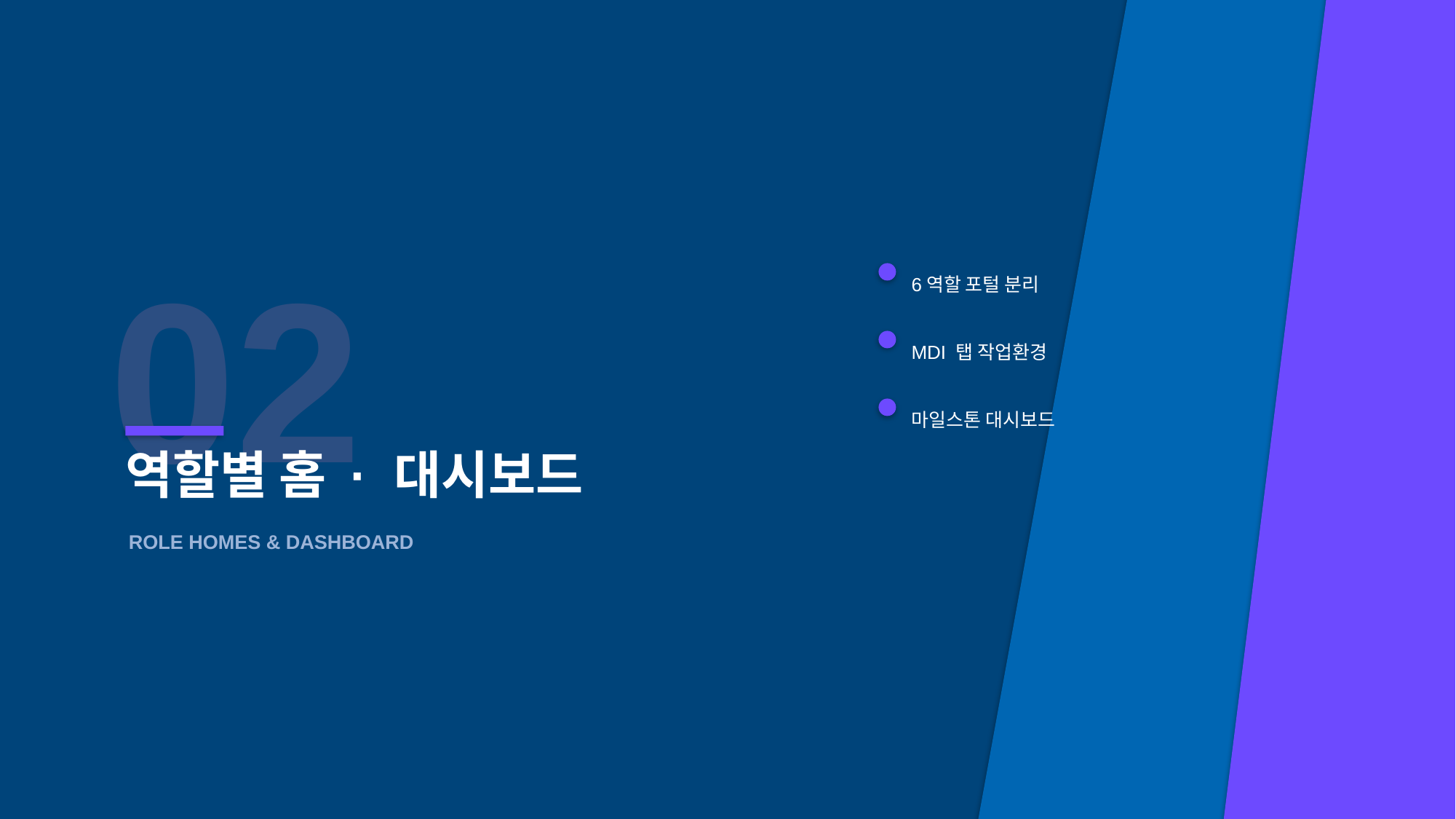

02
6역할 포털 분리

MDI 탭 작업환경

마일스톤 대시보드

역할별 홈 · 대시보드
ROLE HOMES & DASHBOARD